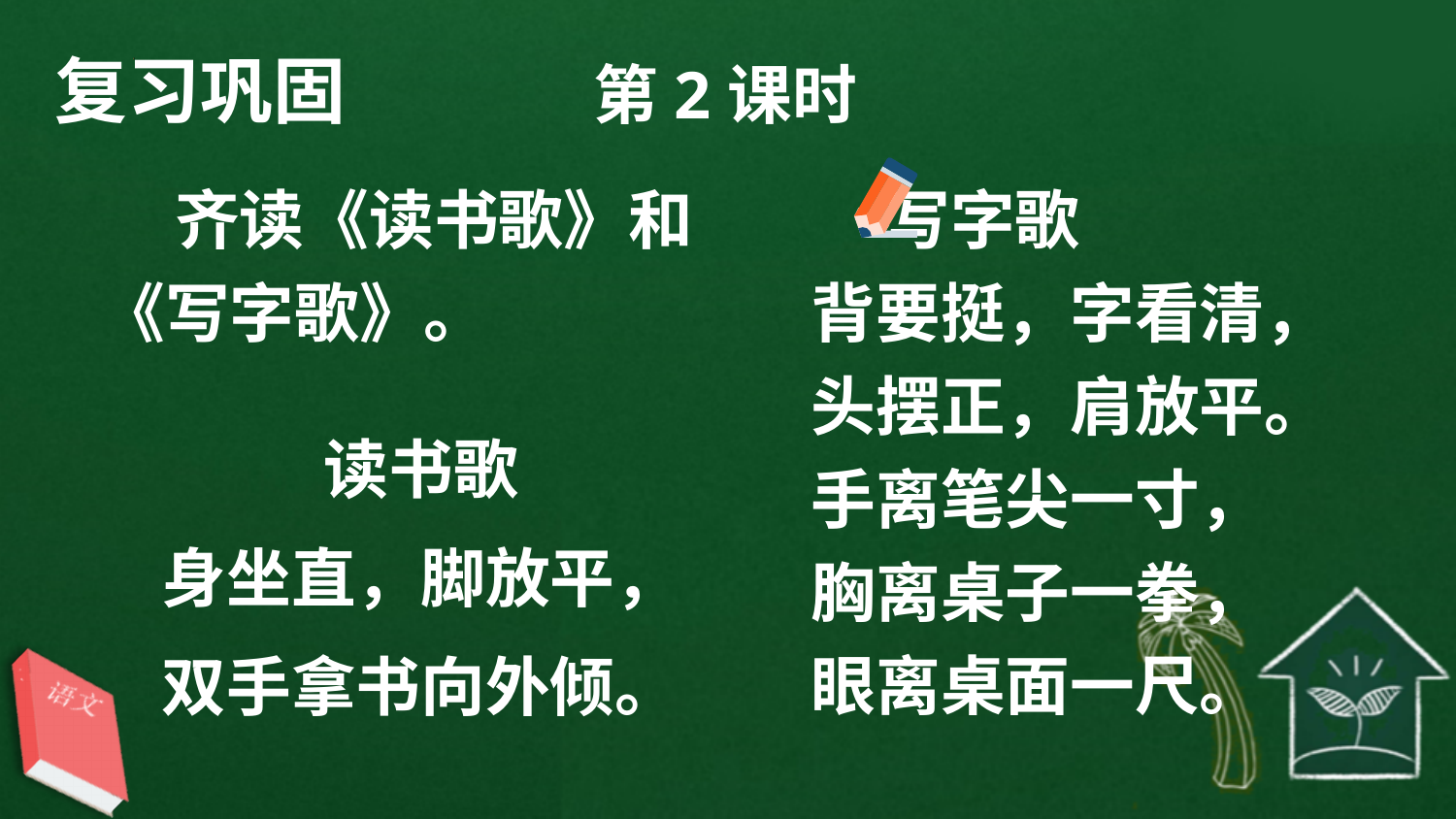

复习巩固
第2课时
    齐读《读书歌》和《写字歌》。
    写字歌
背要挺，字看清，
头摆正，肩放平。
手离笔尖一寸，
胸离桌子一拳，
眼离桌面一尺。

读书歌
身坐直，脚放平，
双手拿书向外倾。